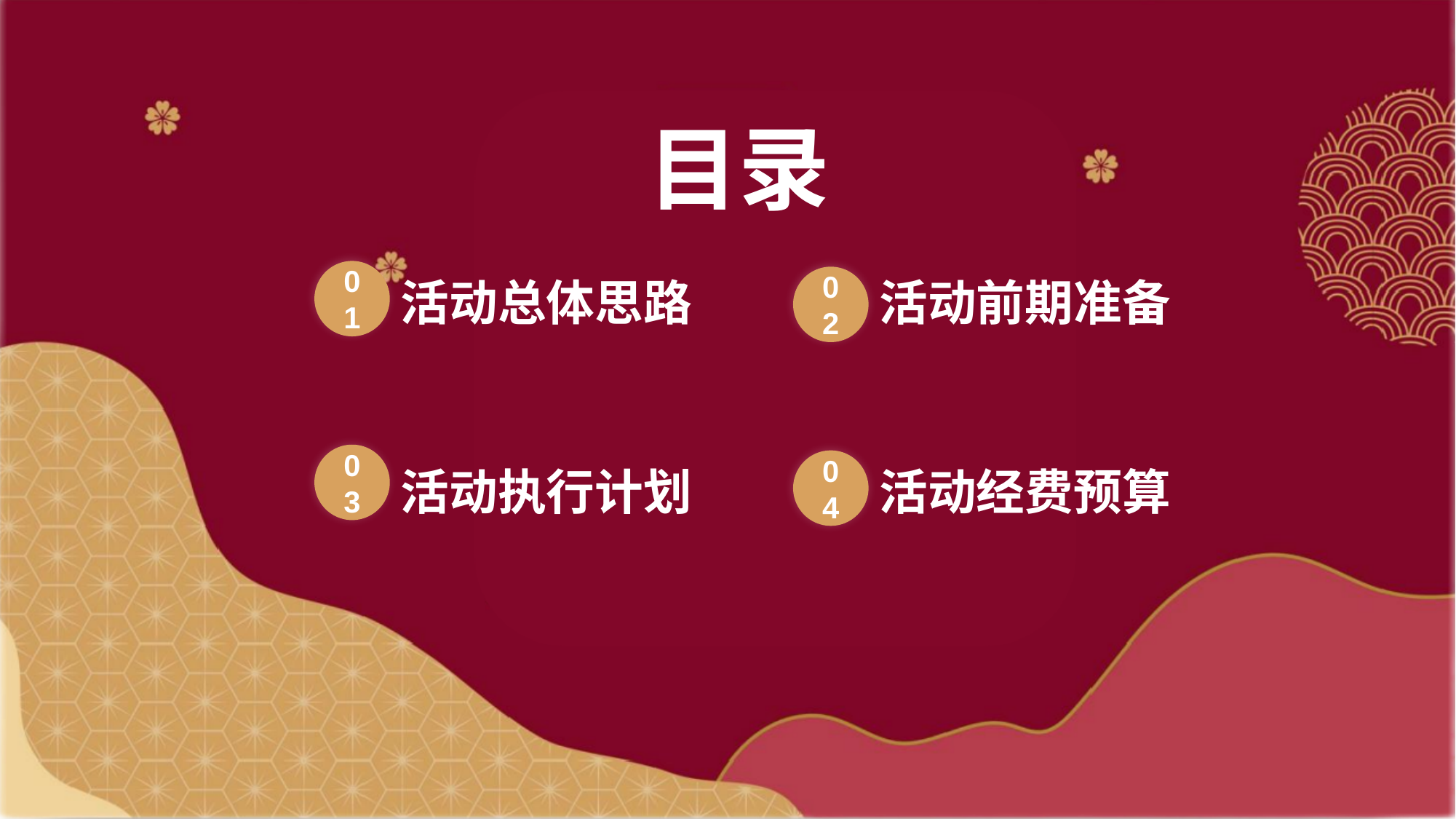

目录
01
活动总体思路
02
活动前期准备
03
04
活动执行计划
活动经费预算